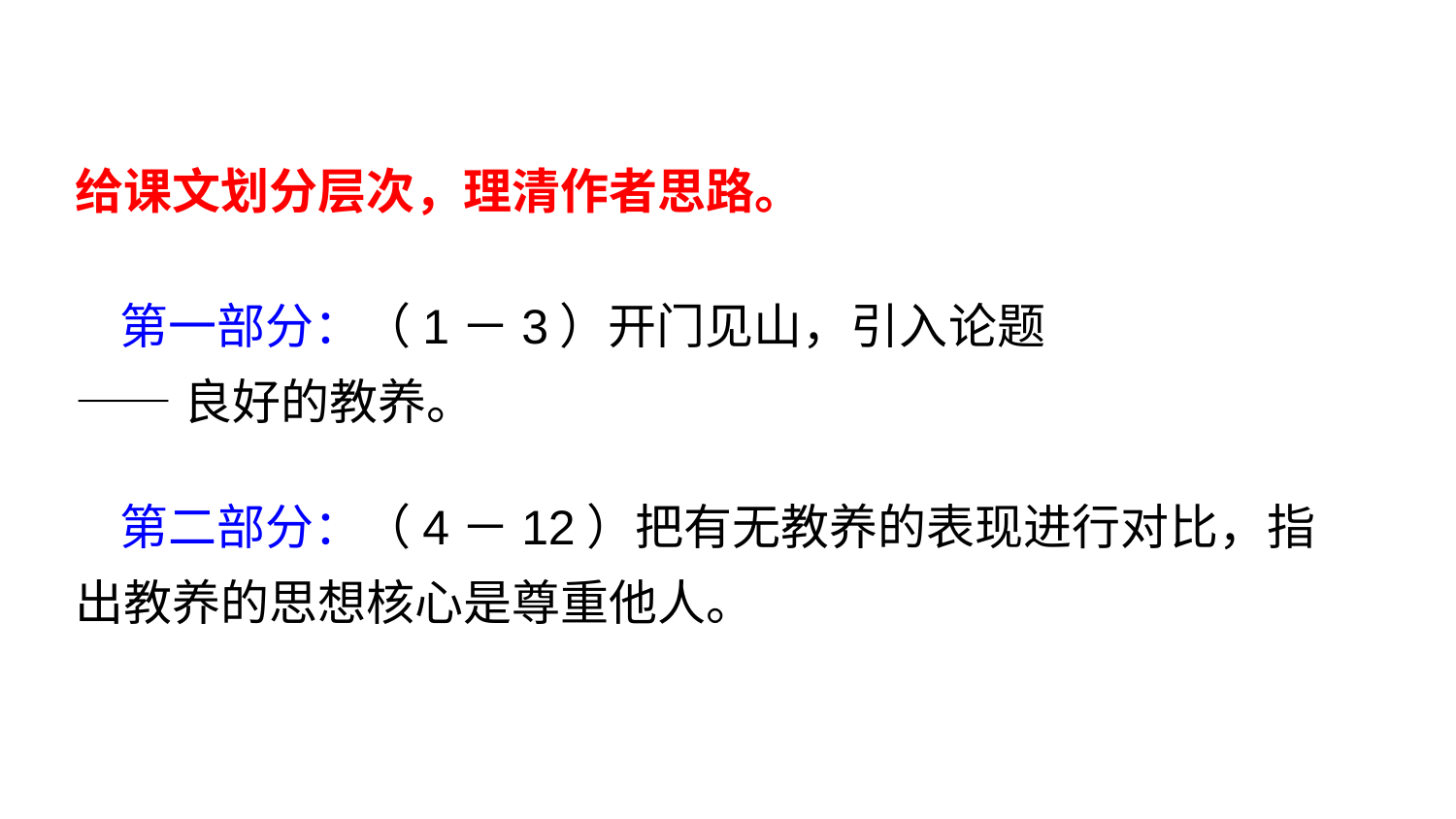

给课文划分层次，理清作者思路。
   第一部分：（1－3）开门见山，引入论题
——良好的教养。
   第二部分：（4－12）把有无教养的表现进行对比，指出教养的思想核心是尊重他人。